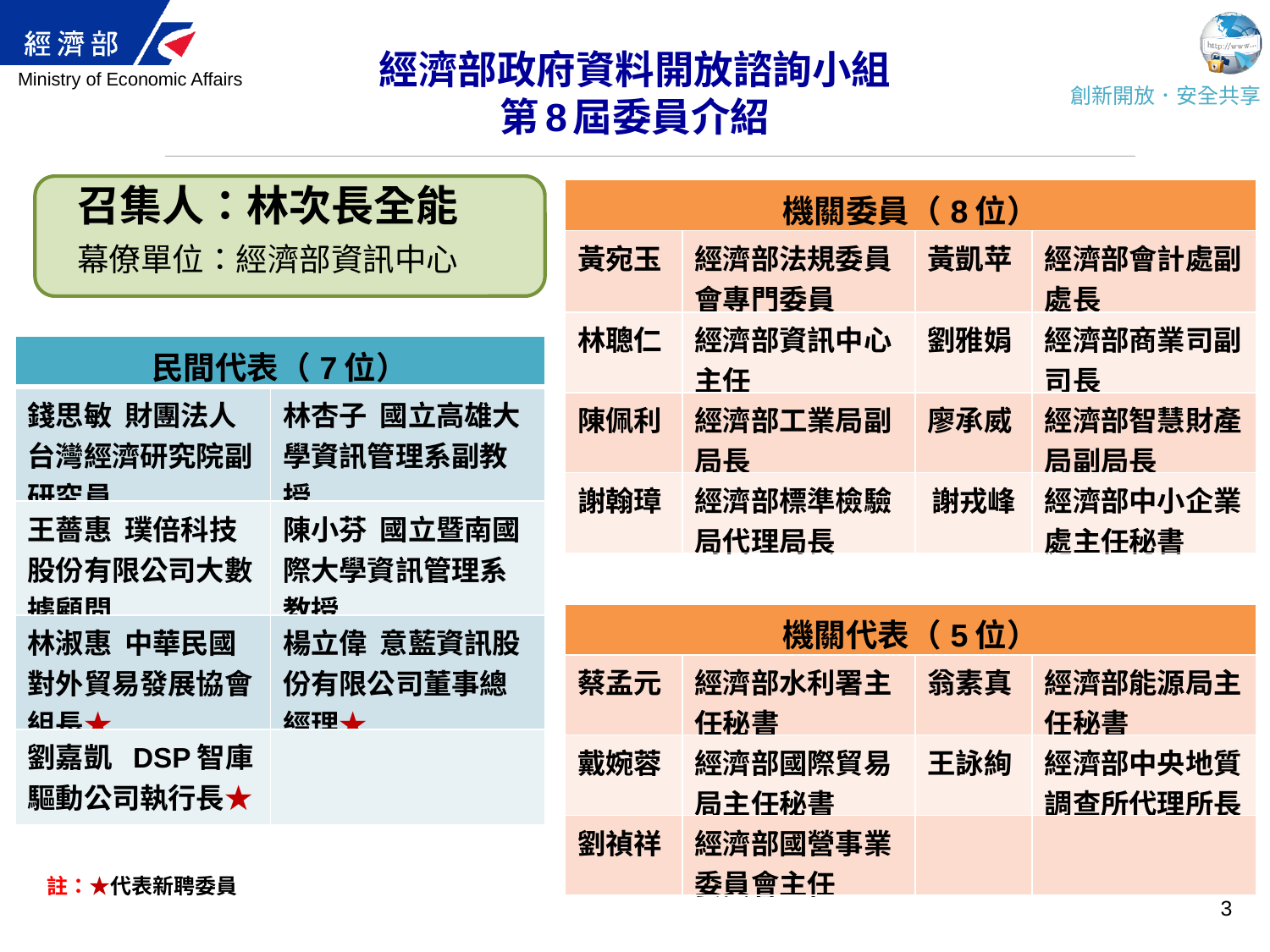

# 經濟部政府資料開放諮詢小組 第8屆委員介紹

召集人：林次長全能
幕僚單位：經濟部資訊中心
| 機關委員（8位） |  |  |  |
| --- | --- | --- | --- |
| 黃宛玉 | 經濟部法規委員會專門委員 | 黃凱苹 | 經濟部會計處副處長 |
| 林聰仁 | 經濟部資訊中心主任 | 劉雅娟 | 經濟部商業司副司長 |
| 陳佩利 | 經濟部工業局副局長 | 廖承威 | 經濟部智慧財產局副局長 |
| 謝翰璋 | 經濟部標準檢驗局代理局長 | 謝戎峰 | 經濟部中小企業處主任秘書 |
| 民間代表（7位） |  |
| --- | --- |
| 錢思敏 財團法人台灣經濟研究院副研究員 | 林杏子 國立高雄大學資訊管理系副教授 |
| 王薔惠 璞倍科技股份有限公司大數據顧問 | 陳小芬 國立暨南國際大學資訊管理系教授 |
| 林淑惠 中華民國對外貿易發展協會組長★ | 楊立偉 意藍資訊股份有限公司董事總經理★ |
| 劉嘉凱 DSP智庫驅動公司執行長★ |  |
陳信宏
| 機關代表（5位） |  |  |  |
| --- | --- | --- | --- |
| 蔡孟元 | 經濟部水利署主任秘書 | 翁素真 | 經濟部能源局主任秘書 |
| 戴婉蓉 | 經濟部國際貿易局主任秘書 | 王詠絢 | 經濟部中央地質調查所代理所長 |
| 劉禎祥 | 經濟部國營事業委員會主任 |  |  |
3
註：★代表新聘委員
3